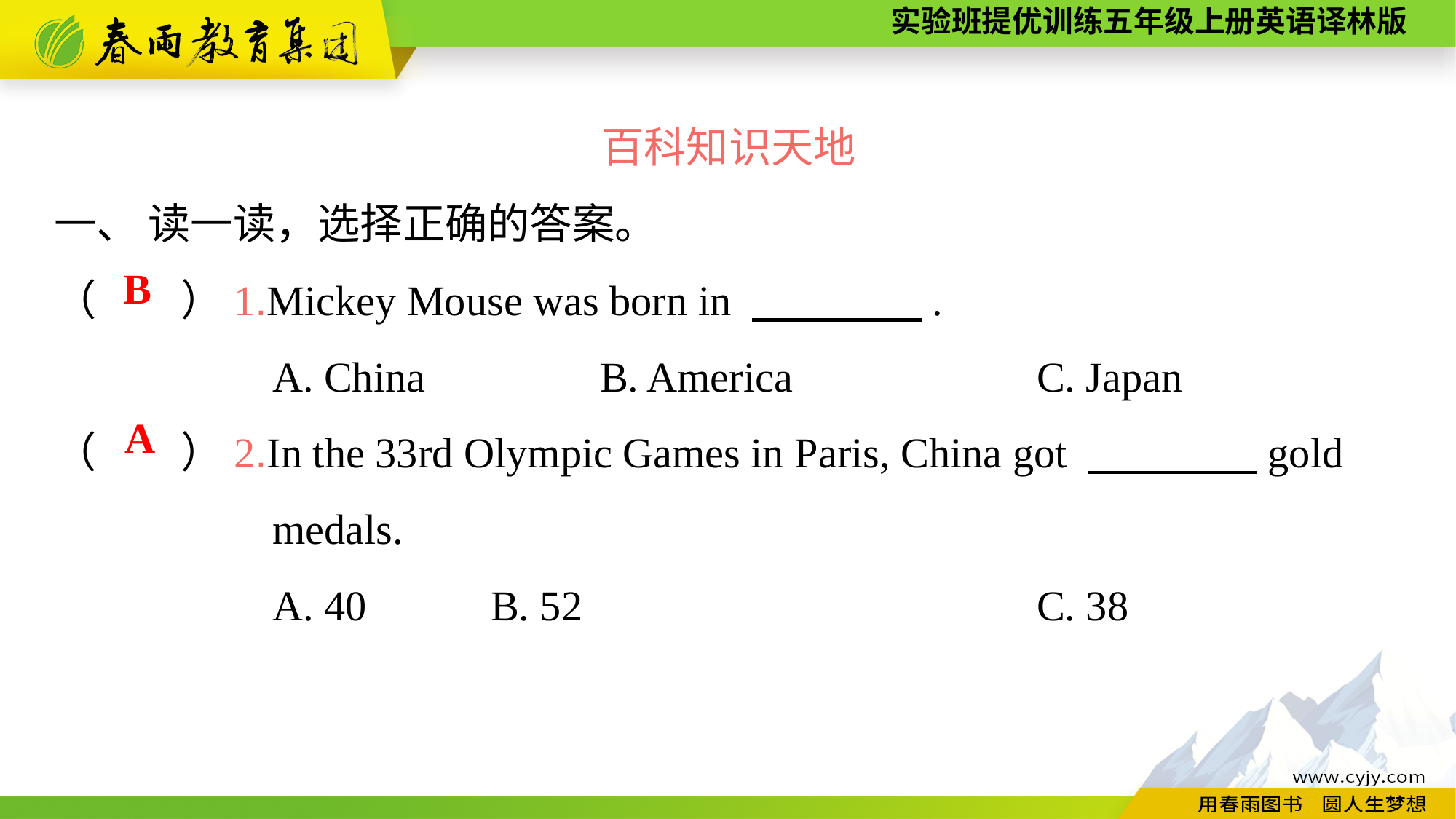

百科知识天地
一、 读一读，选择正确的答案。
（　　）1.Mickey Mouse was born in 　　　　.
		A. China		B. America			C. Japan
（　　）2.In the 33rd Olympic Games in Paris, China got 　　　　gold
		medals.
		A. 40		B. 52					C. 38
B
A